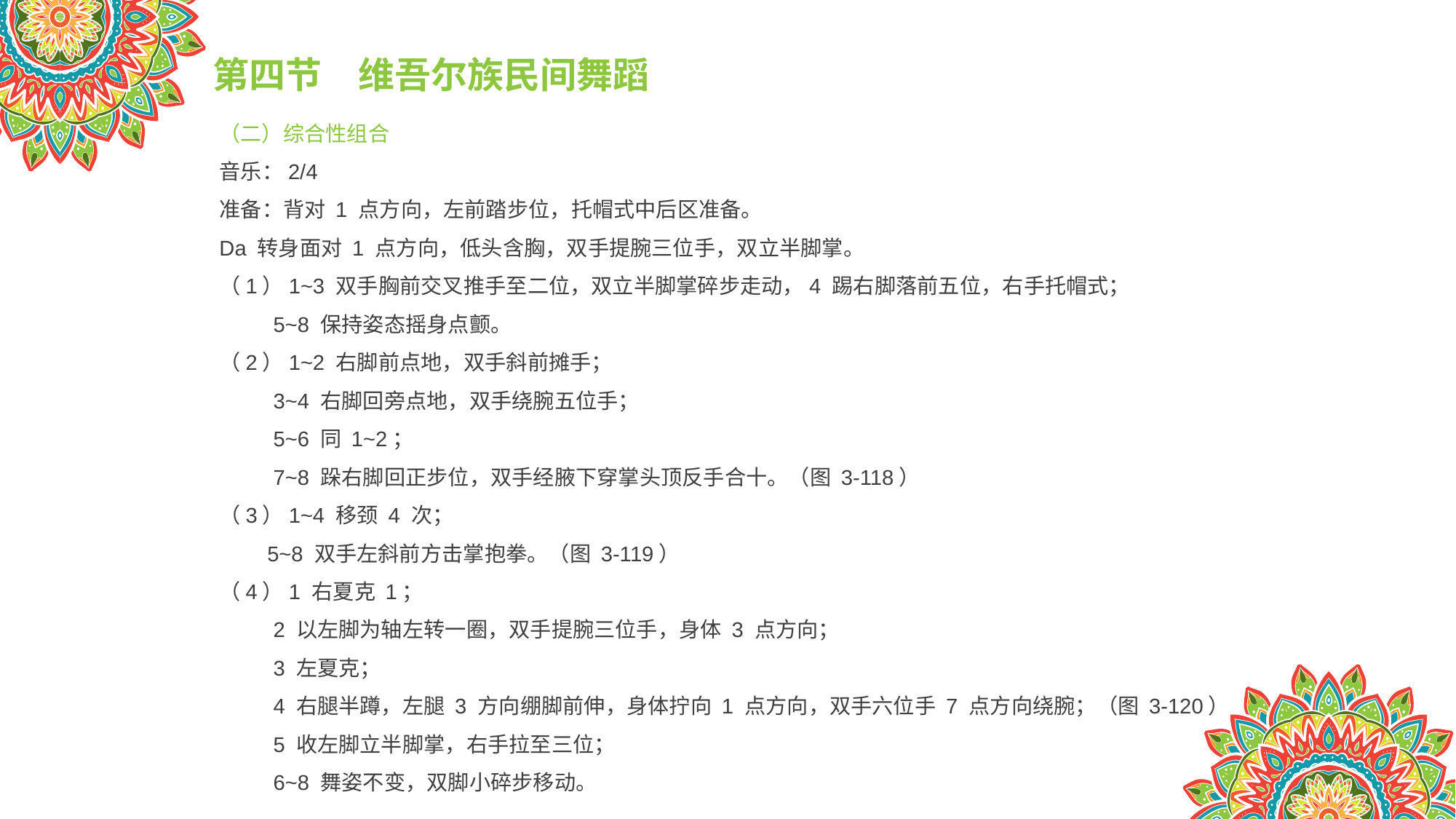

第四节　维吾尔族民间舞蹈
（二）综合性组合
音乐：2/4
准备：背对 1 点方向，左前踏步位，托帽式中后区准备。
Da 转身面对 1 点方向，低头含胸，双手提腕三位手，双立半脚掌。
（1）1~3 双手胸前交叉推手至二位，双立半脚掌碎步走动，4 踢右脚落前五位，右手托帽式；
         5~8 保持姿态摇身点颤。
（2）1~2 右脚前点地，双手斜前摊手；
         3~4 右脚回旁点地，双手绕腕五位手；
         5~6 同 1~2；
         7~8 跺右脚回正步位，双手经腋下穿掌头顶反手合十。（图 3-118）
（3）1~4 移颈 4 次；
        5~8 双手左斜前方击掌抱拳。（图 3-119）
（4）1 右夏克 1；
         2 以左脚为轴左转一圈，双手提腕三位手，身体 3 点方向；
         3 左夏克；
         4 右腿半蹲，左腿 3 方向绷脚前伸，身体拧向 1 点方向，双手六位手 7 点方向绕腕；（图 3-120）
         5 收左脚立半脚掌，右手拉至三位；
         6~8 舞姿不变，双脚小碎步移动。